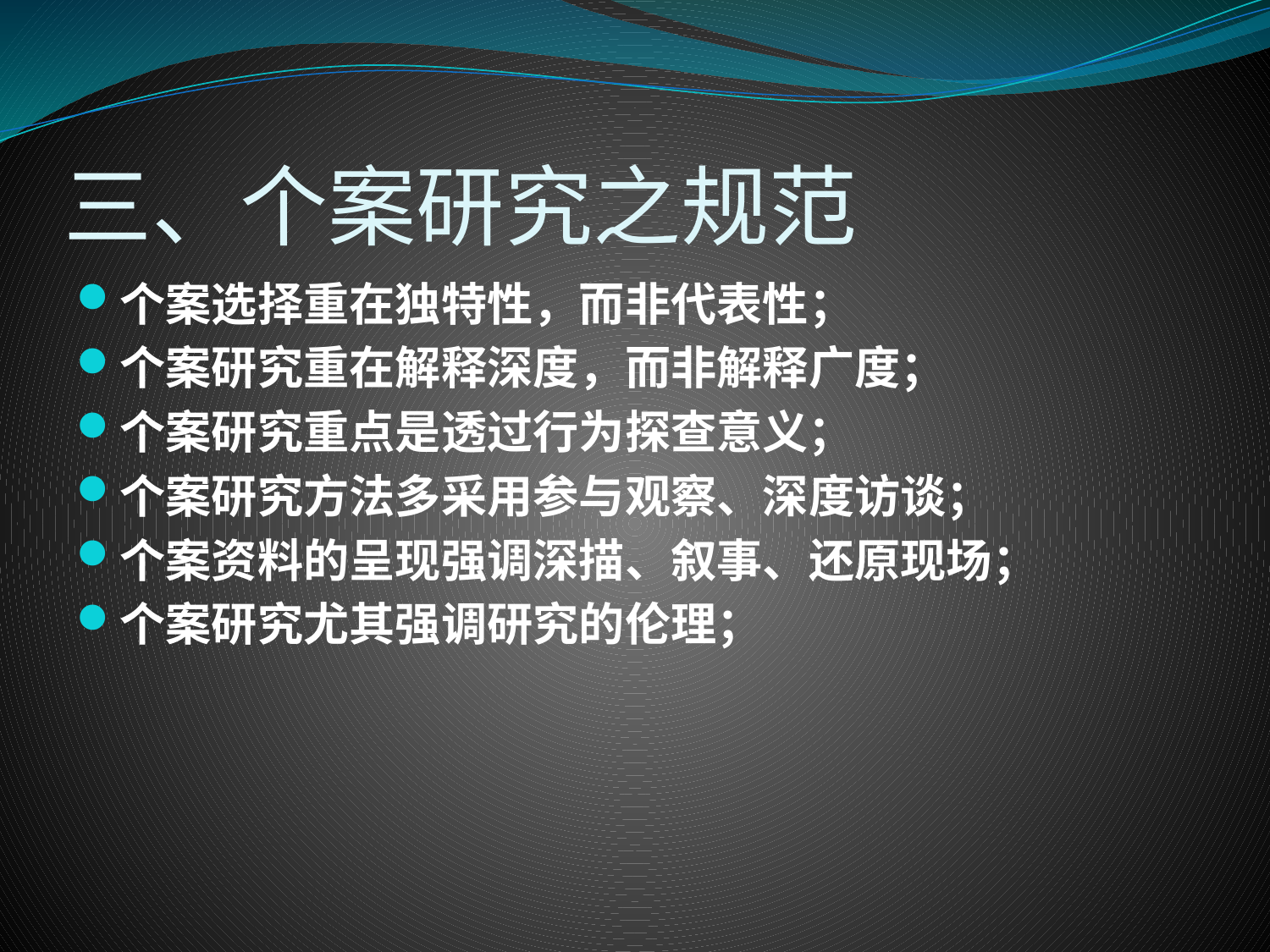

# 三、个案研究之规范
个案选择重在独特性，而非代表性；
个案研究重在解释深度，而非解释广度；
个案研究重点是透过行为探查意义；
个案研究方法多采用参与观察、深度访谈；
个案资料的呈现强调深描、叙事、还原现场；
个案研究尤其强调研究的伦理；